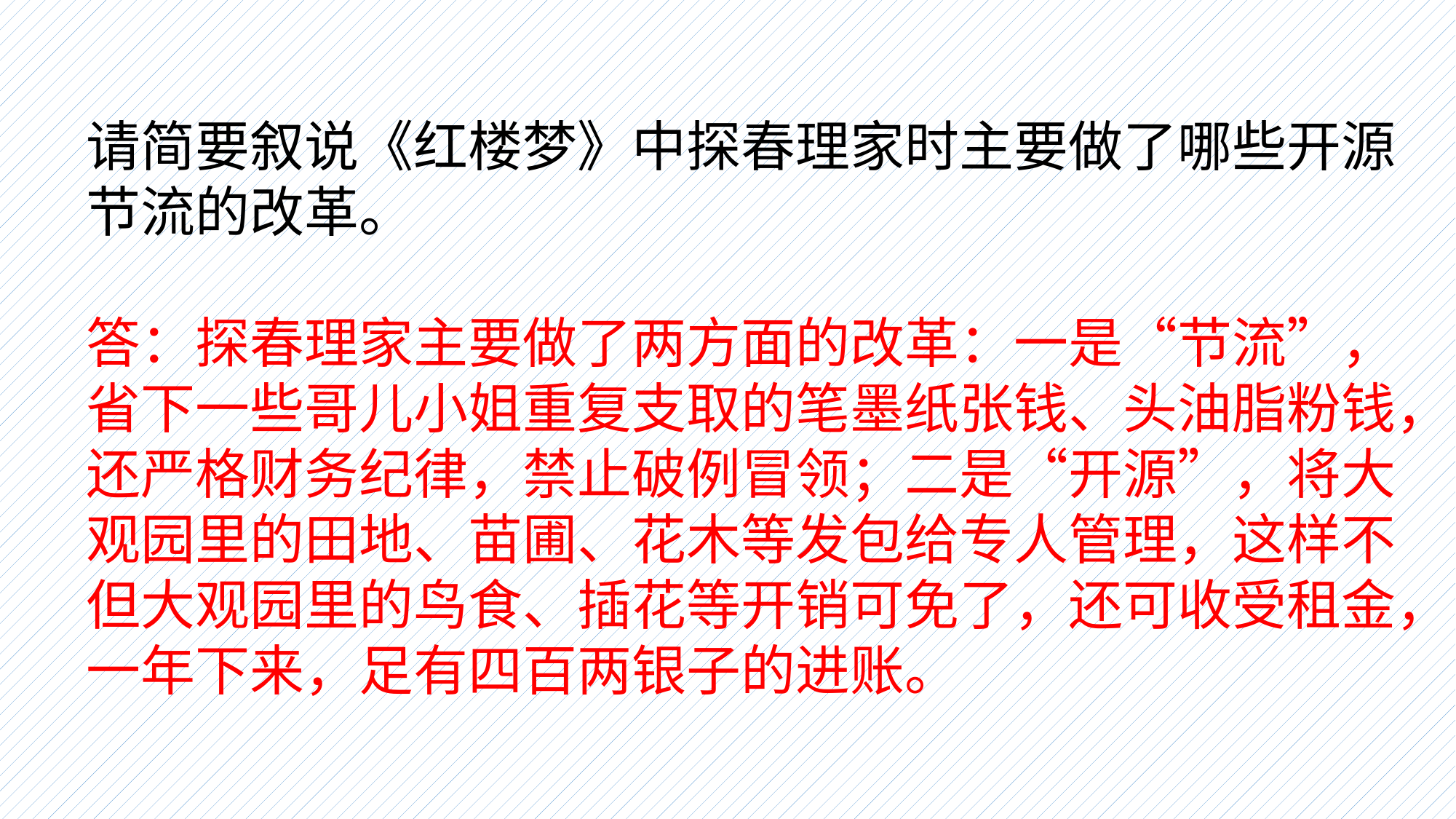

请简要叙说《红楼梦》中探春理家时主要做了哪些开源节流的改革。

答：探春理家主要做了两方面的改革：一是“节流”，省下一些哥儿小姐重复支取的笔墨纸张钱、头油脂粉钱，还严格财务纪律，禁止破例冒领；二是“开源”，将大观园里的田地、苗圃、花木等发包给专人管理，这样不但大观园里的鸟食、插花等开销可免了，还可收受租金，一年下来，足有四百两银子的进账。